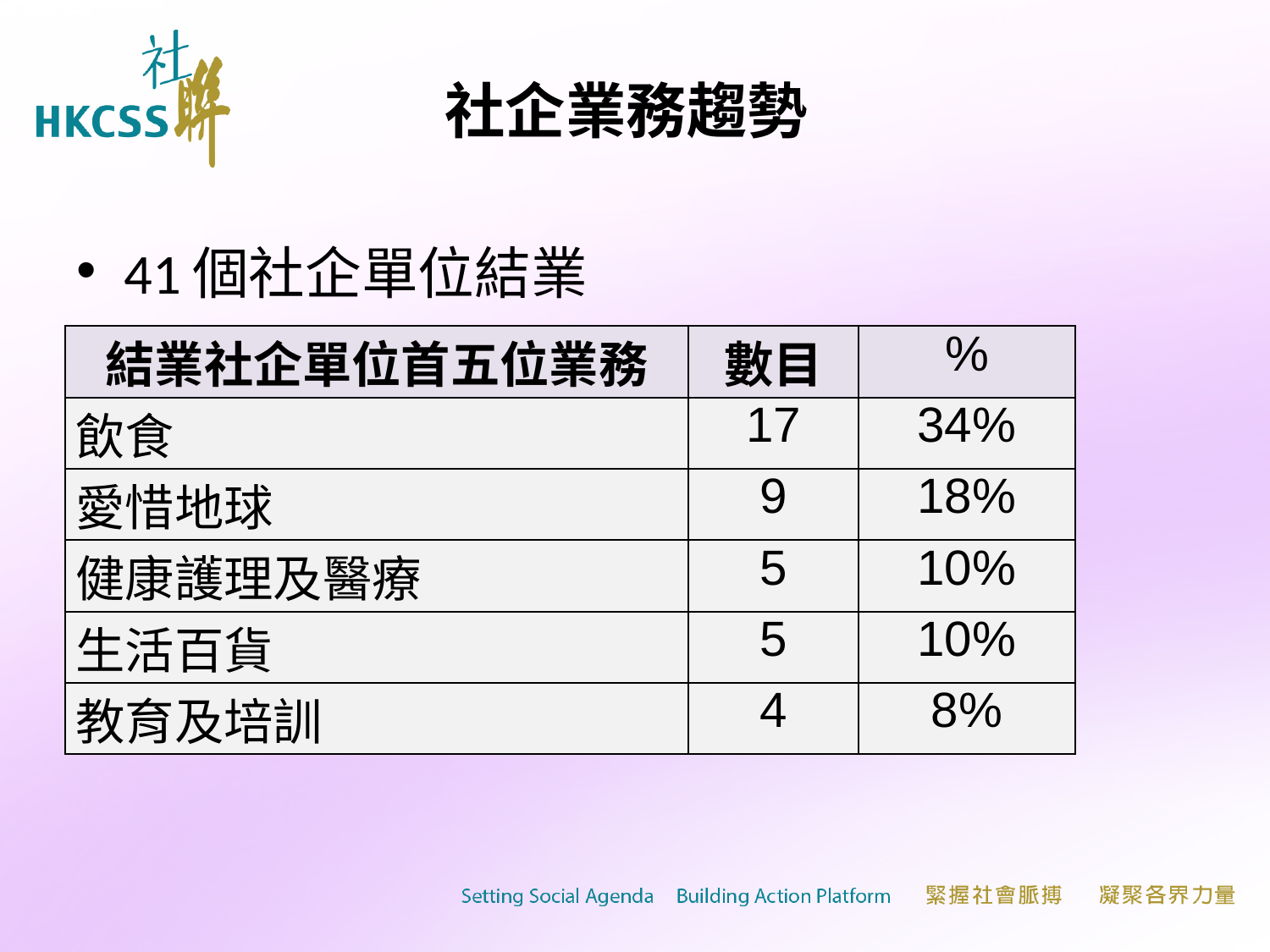

# 社企業務趨勢
41個社企單位結業

| 結業社企單位首五位業務 | 數目 | % |
| --- | --- | --- |
| 飲食 | 17 | 34% |
| 愛惜地球 | 9 | 18% |
| 健康護理及醫療 | 5 | 10% |
| 生活百貨 | 5 | 10% |
| 教育及培訓 | 4 | 8% |